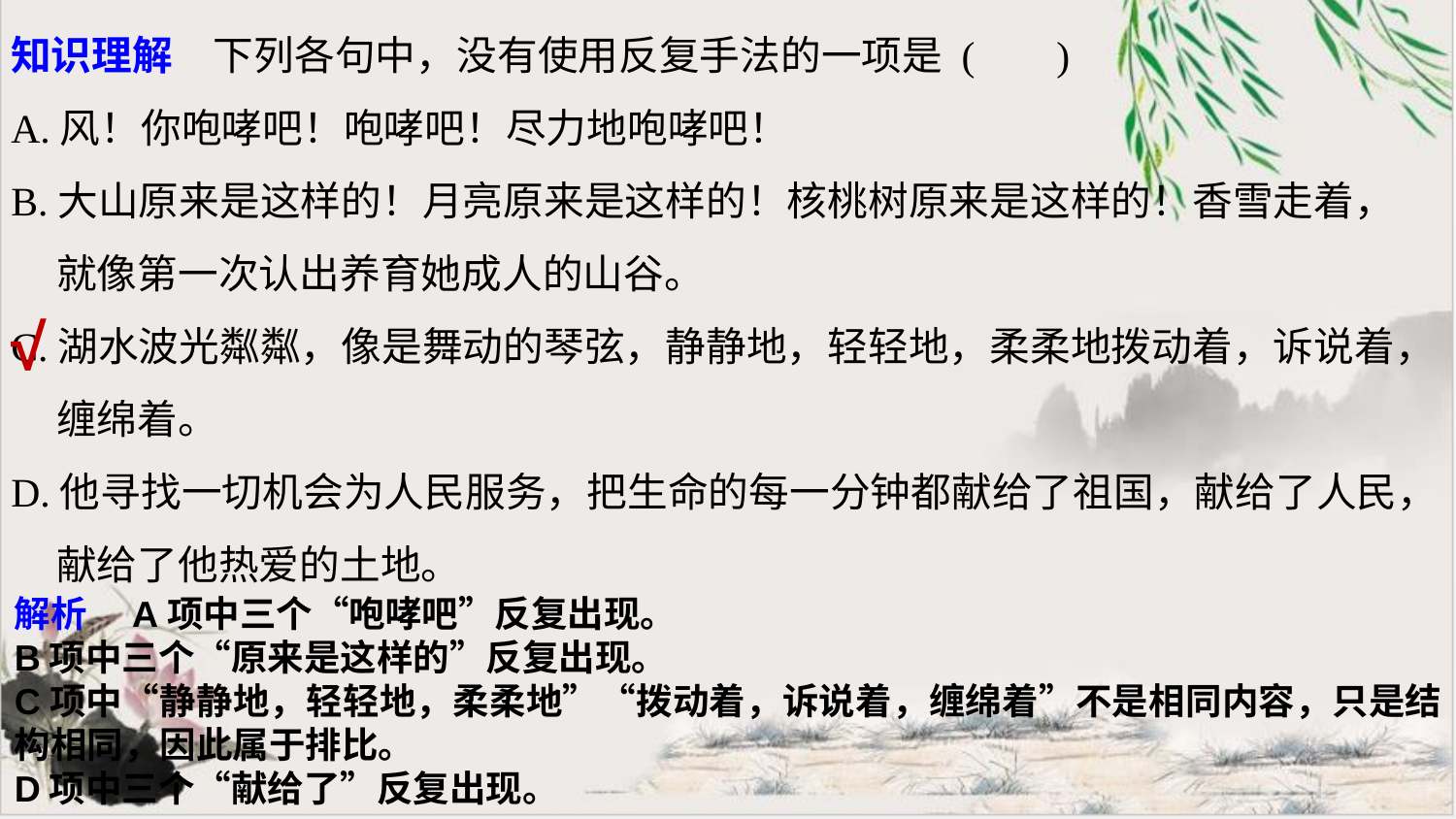

知识理解　下列各句中，没有使用反复手法的一项是 (        )
A.风！你咆哮吧！咆哮吧！尽力地咆哮吧！
B.大山原来是这样的！月亮原来是这样的！核桃树原来是这样的！香雪走着，
    就像第一次认出养育她成人的山谷。
C.湖水波光粼粼，像是舞动的琴弦，静静地，轻轻地，柔柔地拨动着，诉说着，
    缠绵着。
D.他寻找一切机会为人民服务，把生命的每一分钟都献给了祖国，献给了人民，
    献给了他热爱的土地。
√
解析　A项中三个“咆哮吧”反复出现。
B项中三个“原来是这样的”反复出现。
C项中“静静地，轻轻地，柔柔地”“拨动着，诉说着，缠绵着”不是相同内容，只是结构相同，因此属于排比。
D项中三个“献给了”反复出现。